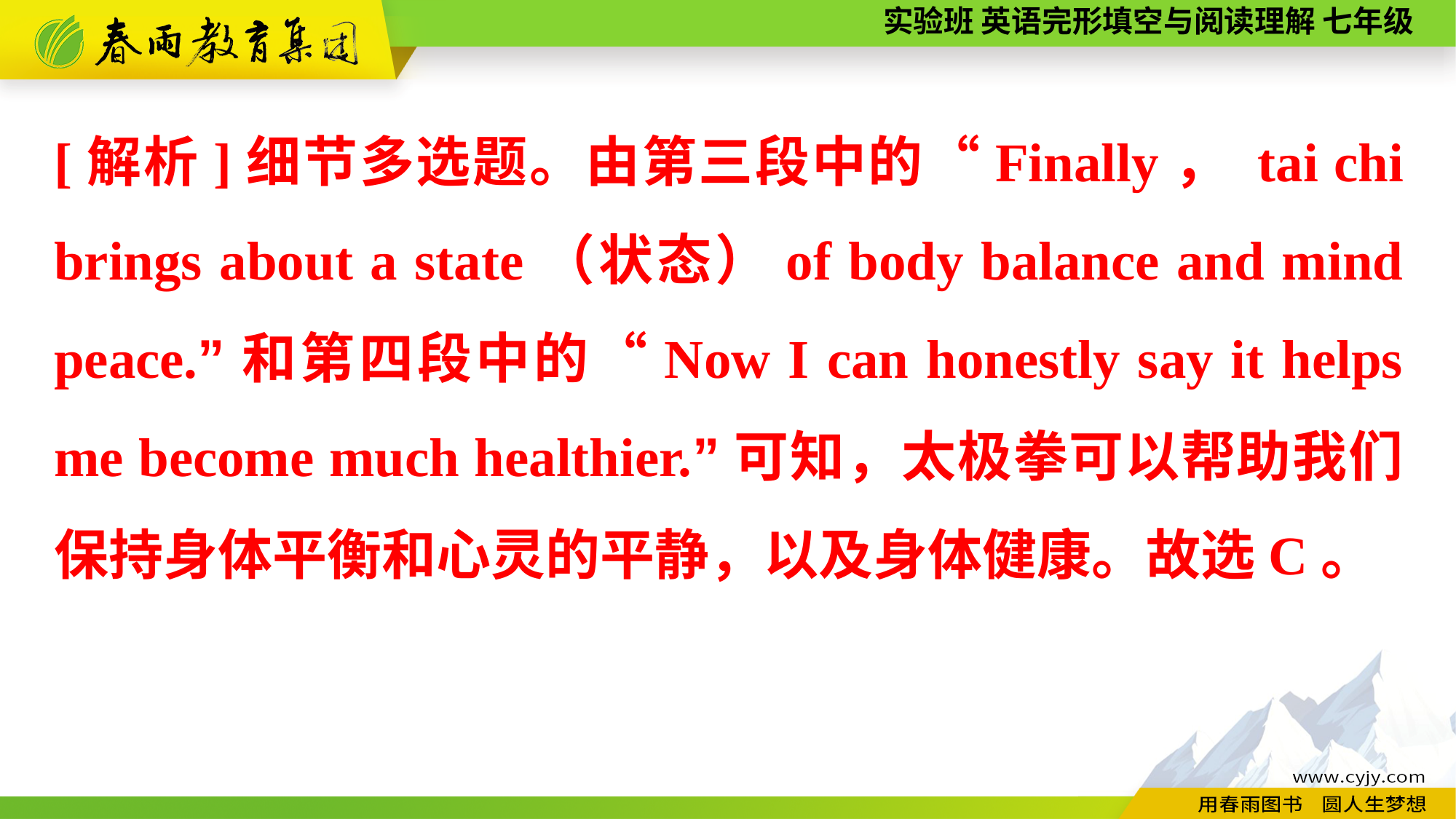

[解析]细节多选题。由第三段中的“Finally， tai chi brings about a state（状态）of body balance and mind peace.”和第四段中的“Now I can honestly say it helps me become much healthier.”可知，太极拳可以帮助我们保持身体平衡和心灵的平静，以及身体健康。故选C。